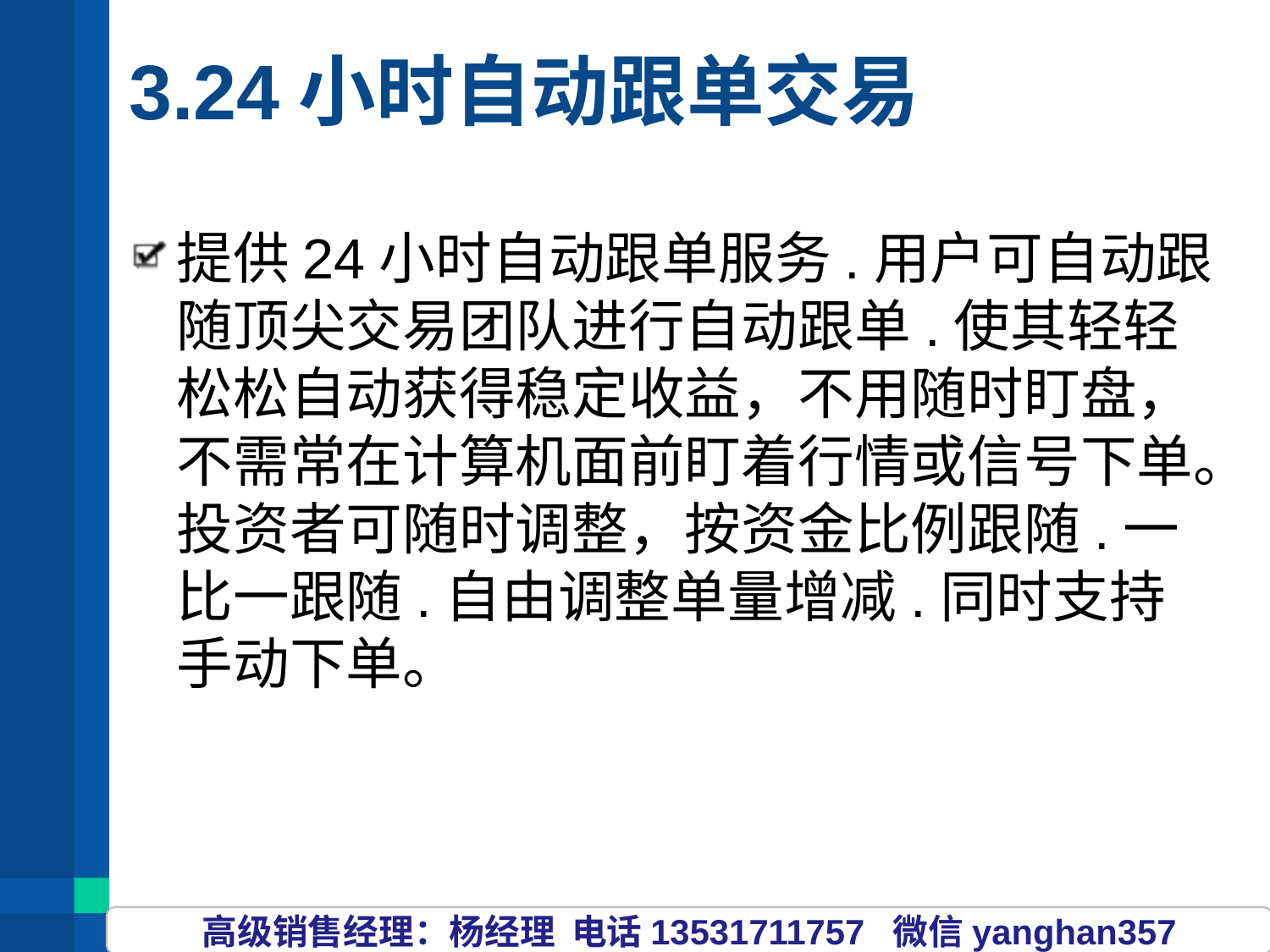

# 3.24小时自动跟单交易
提供24小时自动跟单服务.用户可自动跟随顶尖交易团队进行自动跟单.使其轻轻松松自动获得稳定收益，不用随时盯盘，不需常在计算机面前盯着行情或信号下单。投资者可随时调整，按资金比例跟随.一比一跟随.自由调整单量增减.同时支持手动下单。
高级销售经理：杨经理  电话13531711757  微信yanghan357